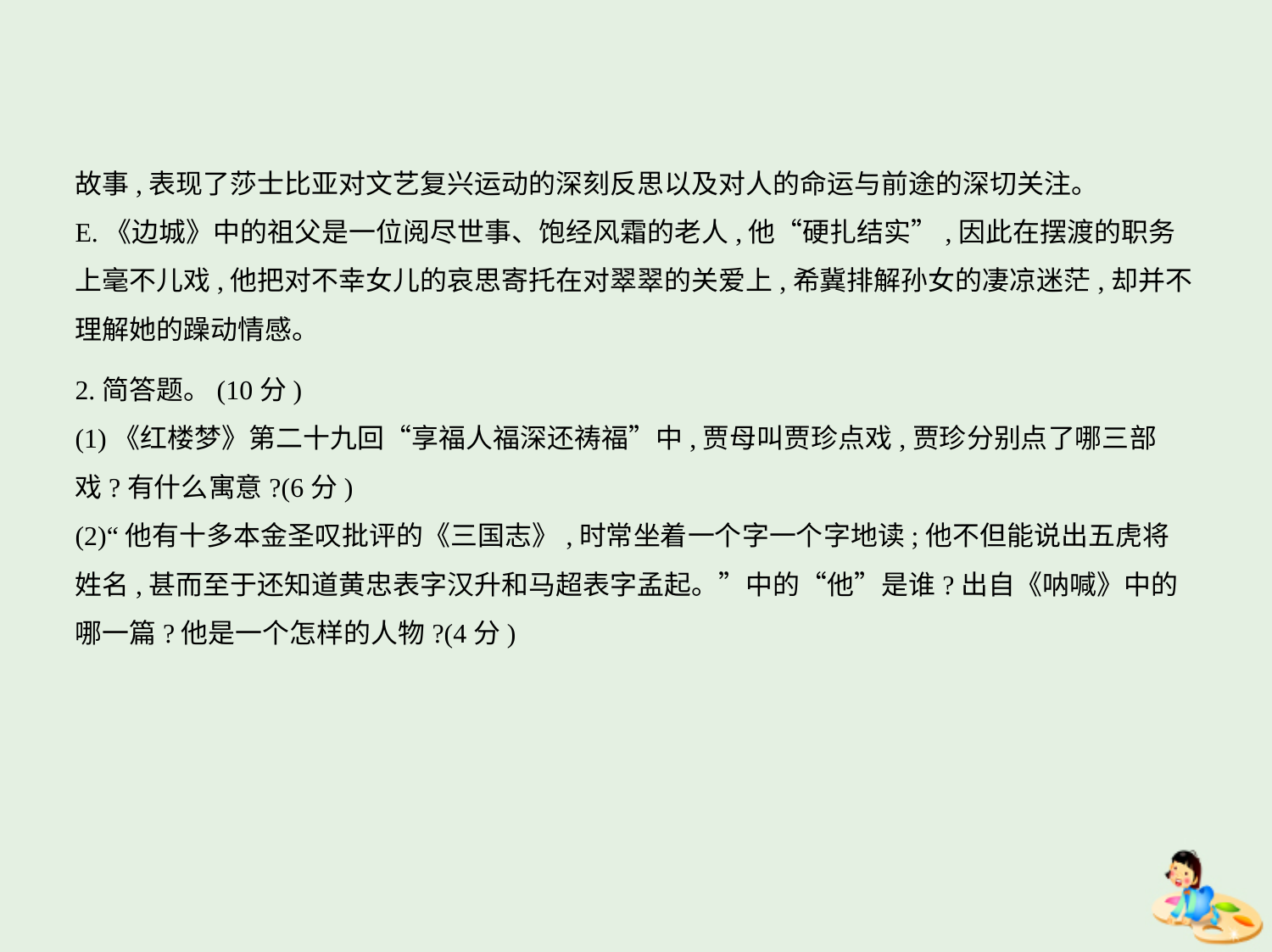

故事,表现了莎士比亚对文艺复兴运动的深刻反思以及对人的命运与前途的深切关注。
E.《边城》中的祖父是一位阅尽世事、饱经风霜的老人,他“硬扎结实”,因此在摆渡的职务
上毫不儿戏,他把对不幸女儿的哀思寄托在对翠翠的关爱上,希冀排解孙女的凄凉迷茫,却并不
理解她的躁动情感。
2.简答题。(10分)
(1)《红楼梦》第二十九回“享福人福深还祷福”中,贾母叫贾珍点戏,贾珍分别点了哪三部
戏?有什么寓意?(6分)
(2)“他有十多本金圣叹批评的《三国志》,时常坐着一个字一个字地读;他不但能说出五虎将
姓名,甚而至于还知道黄忠表字汉升和马超表字孟起。”中的“他”是谁?出自《呐喊》中的
哪一篇?他是一个怎样的人物?(4分)